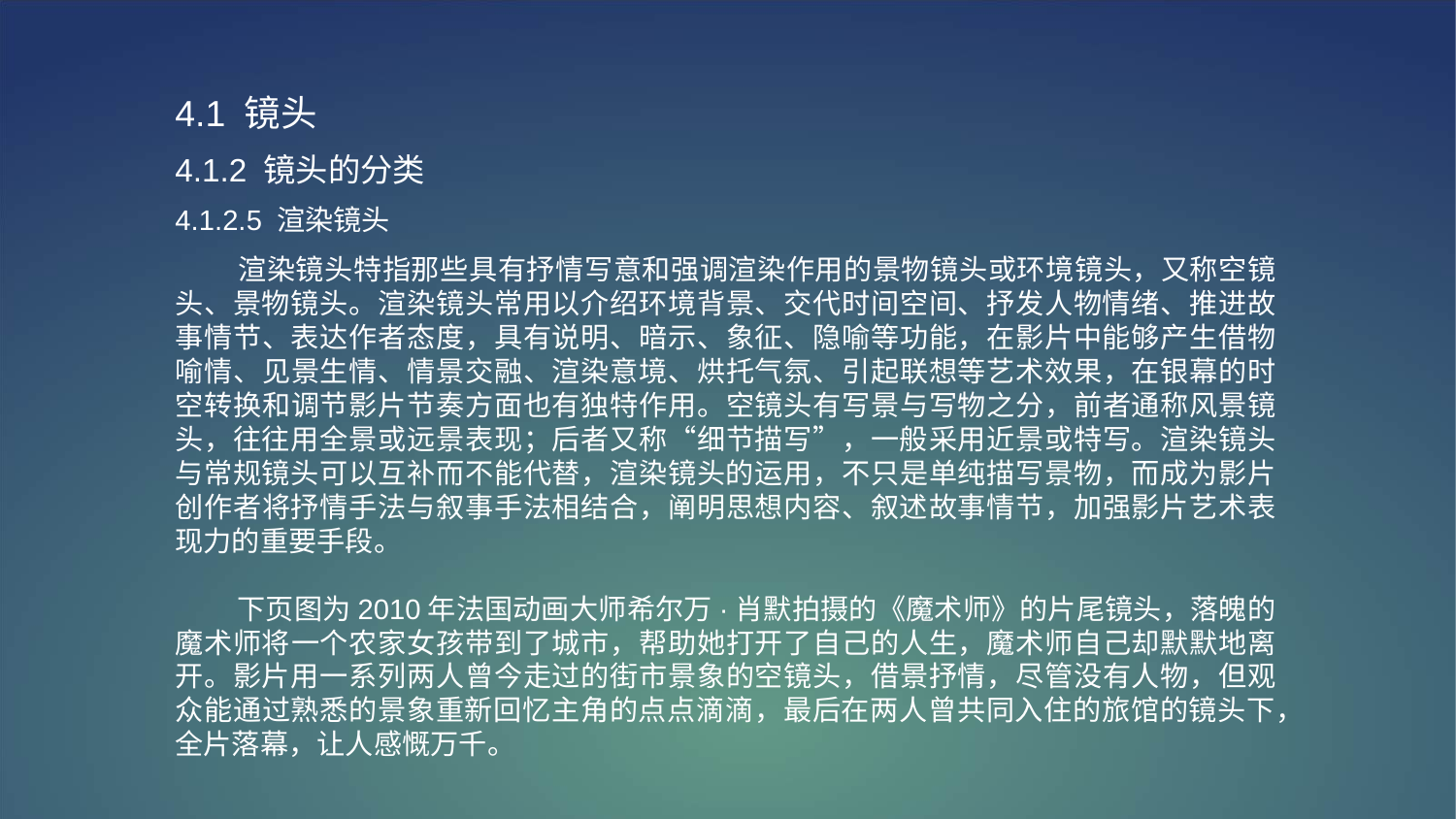

4.1 镜头
4.1.2 镜头的分类
4.1.2.5 渲染镜头
  渲染镜头特指那些具有抒情写意和强调渲染作用的景物镜头或环境镜头，又称空镜头、景物镜头。渲染镜头常用以介绍环境背景、交代时间空间、抒发人物情绪、推进故事情节、表达作者态度，具有说明、暗示、象征、隐喻等功能，在影片中能够产生借物喻情、见景生情、情景交融、渲染意境、烘托气氛、引起联想等艺术效果，在银幕的时空转换和调节影片节奏方面也有独特作用。空镜头有写景与写物之分，前者通称风景镜头，往往用全景或远景表现；后者又称“细节描写”，一般采用近景或特写。渲染镜头与常规镜头可以互补而不能代替，渲染镜头的运用，不只是单纯描写景物，而成为影片创作者将抒情手法与叙事手法相结合，阐明思想内容、叙述故事情节，加强影片艺术表现力的重要手段。

  下页图为2010年法国动画大师希尔万·肖默拍摄的《魔术师》的片尾镜头，落魄的魔术师将一个农家女孩带到了城市，帮助她打开了自己的人生，魔术师自己却默默地离开。影片用一系列两人曾今走过的街市景象的空镜头，借景抒情，尽管没有人物，但观众能通过熟悉的景象重新回忆主角的点点滴滴，最后在两人曾共同入住的旅馆的镜头下，全片落幕，让人感慨万千。